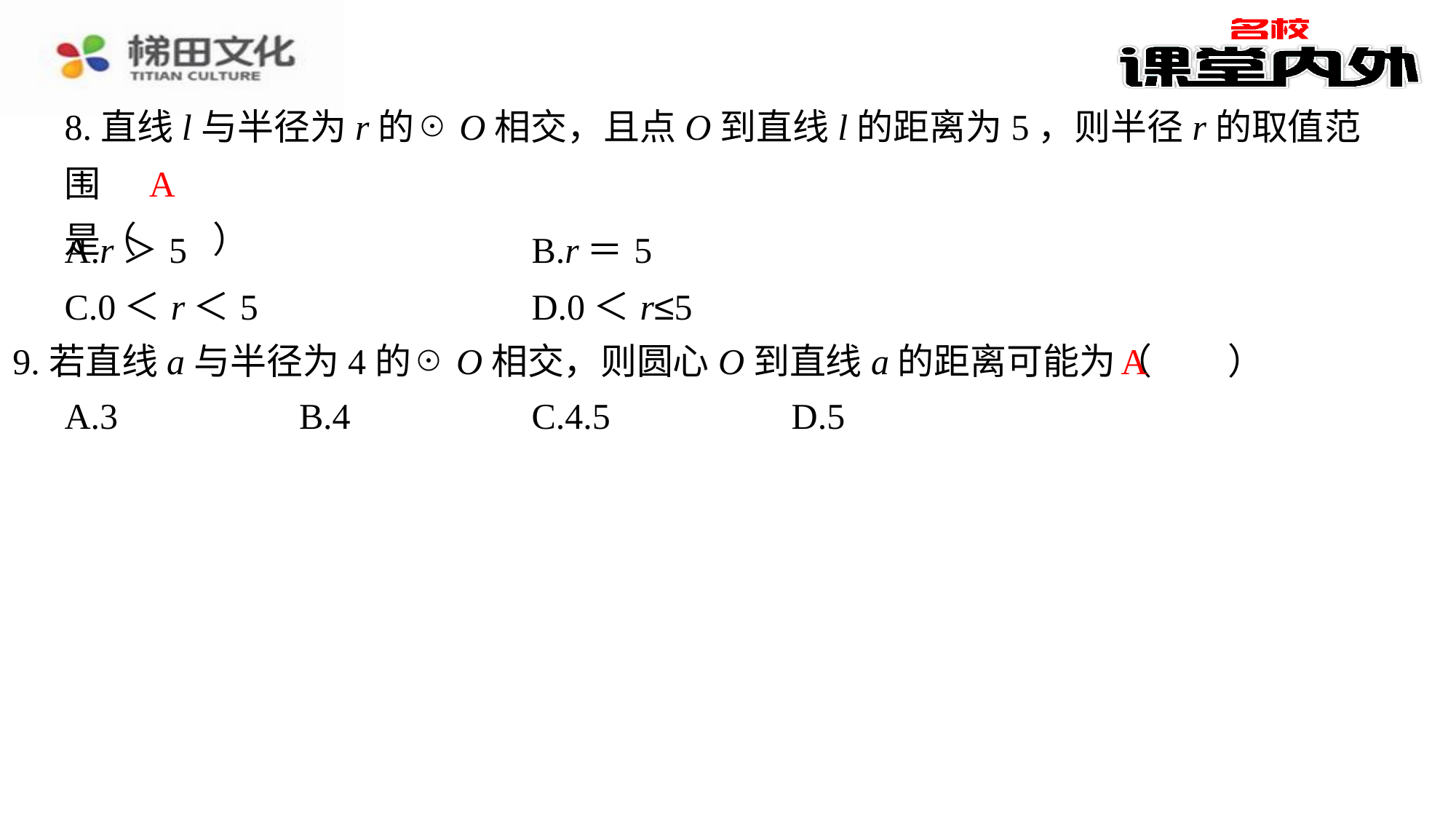

8.直线l与半径为r的☉O相交，且点O到直线l的距离为5，则半径r的取值范围
是（　A　）
A
| A.r＞5 | B.r＝5 |
| --- | --- |
| C.0＜r＜5 | D.0＜r≤5 |
A
9.若直线a与半径为4的☉O相交，则圆心O到直线a的距离可能为（　A　）
| A.3 | B.4 | C.4.5 | D.5 |
| --- | --- | --- | --- |